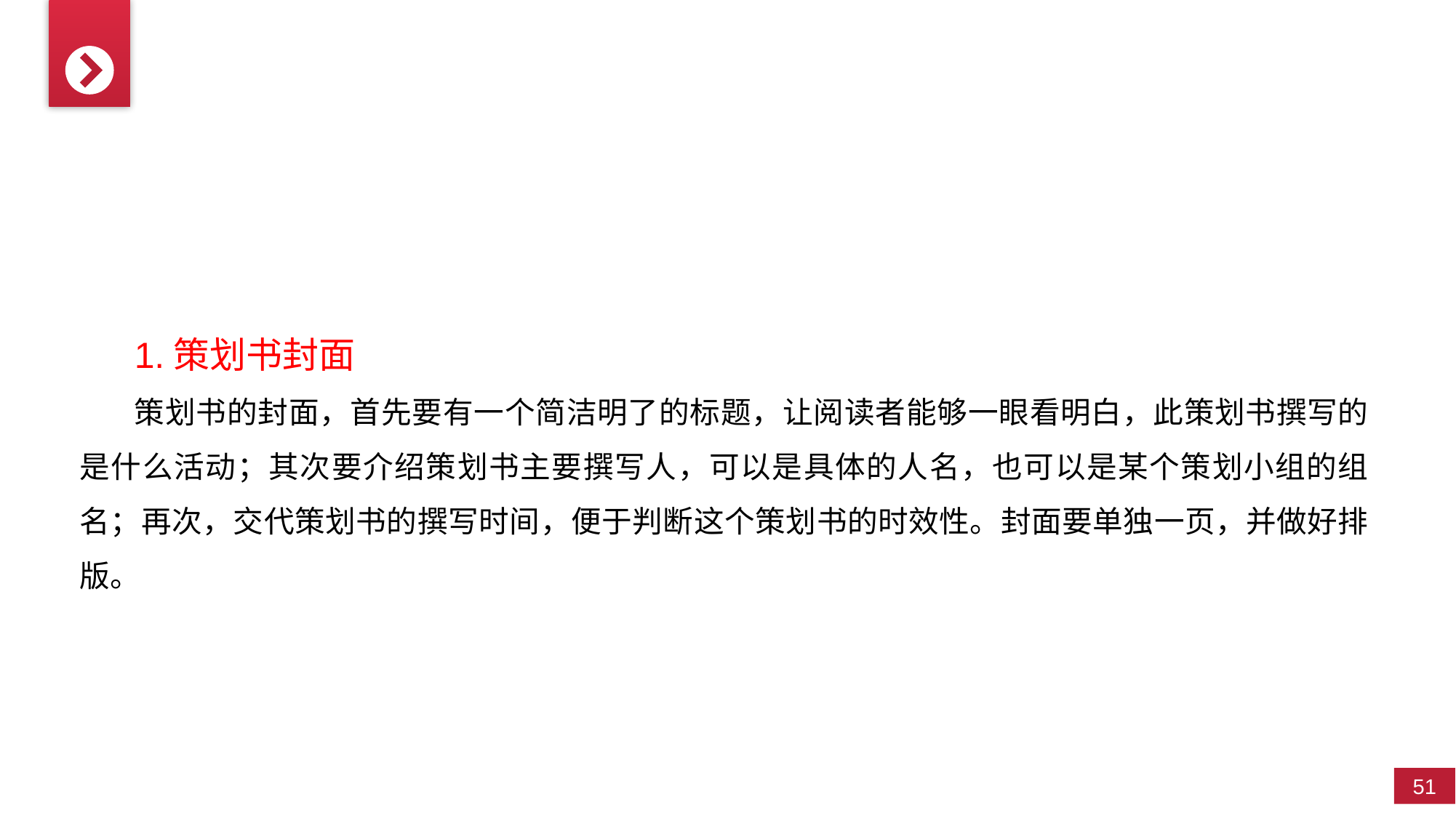

1.策划书封面
策划书的封面，首先要有一个简洁明了的标题，让阅读者能够一眼看明白，此策划书撰写的是什么活动；其次要介绍策划书主要撰写人，可以是具体的人名，也可以是某个策划小组的组名；再次，交代策划书的撰写时间，便于判断这个策划书的时效性。封面要单独一页，并做好排版。